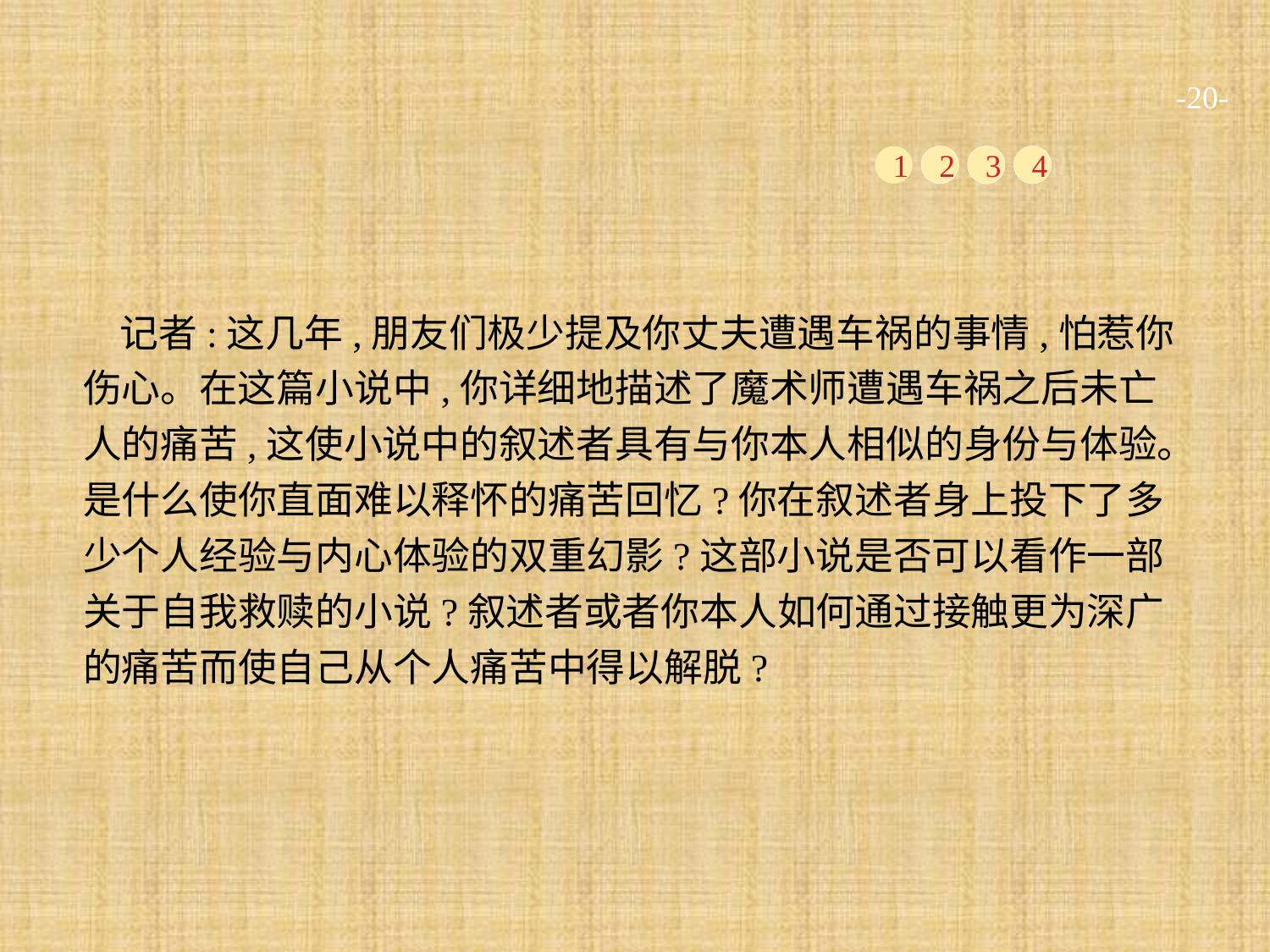

-20-
1
2
3
4
记者:这几年,朋友们极少提及你丈夫遭遇车祸的事情,怕惹你伤心。在这篇小说中,你详细地描述了魔术师遭遇车祸之后未亡人的痛苦,这使小说中的叙述者具有与你本人相似的身份与体验。是什么使你直面难以释怀的痛苦回忆?你在叙述者身上投下了多少个人经验与内心体验的双重幻影?这部小说是否可以看作一部关于自我救赎的小说?叙述者或者你本人如何通过接触更为深广的痛苦而使自己从个人痛苦中得以解脱?